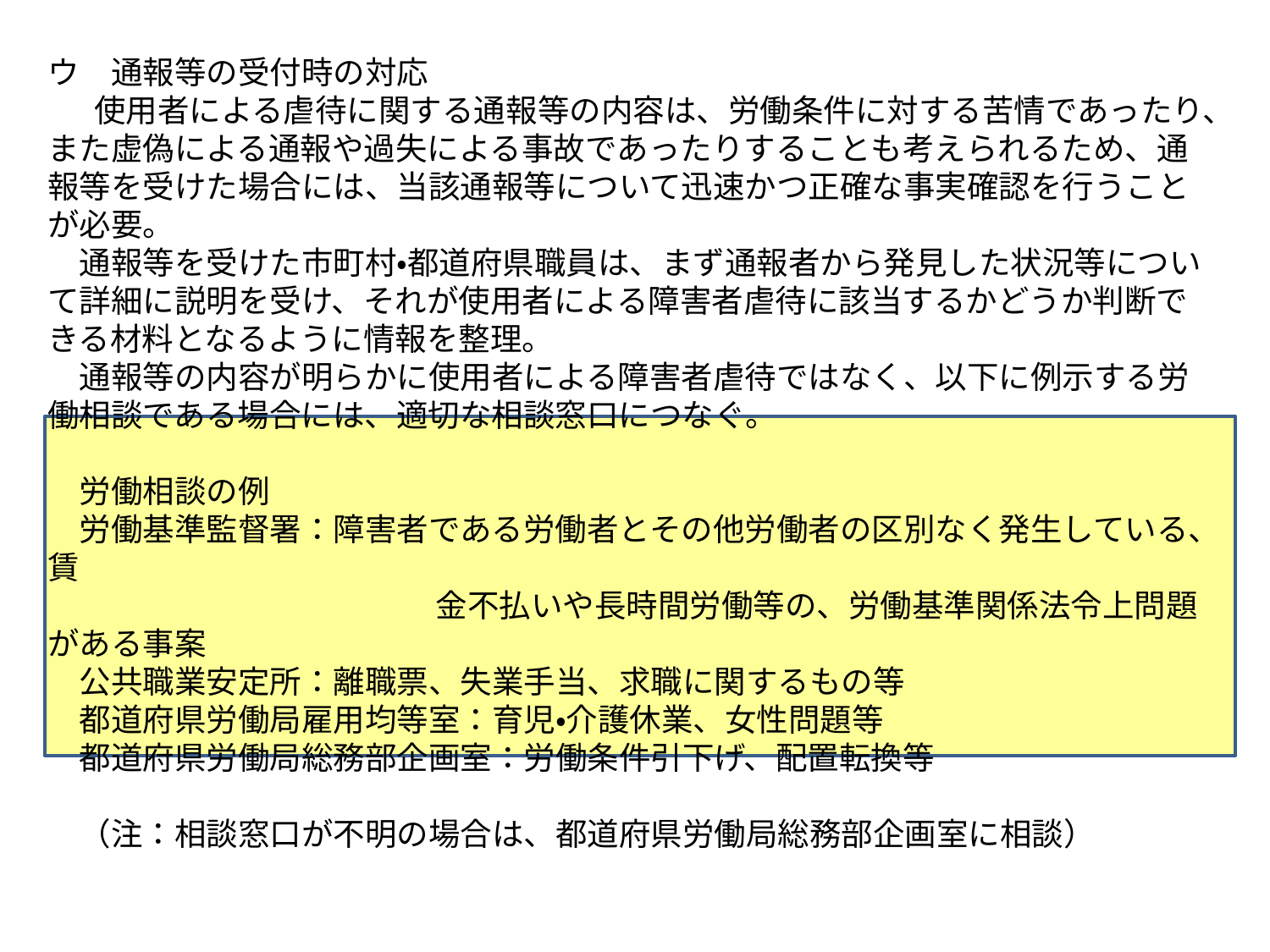

ウ　通報等の受付時の対応
 　使用者による虐待に関する通報等の内容は、労働条件に対する苦情であったり、また虚偽による通報や過失による事故であったりすることも考えられるため、通報等を受けた場合には、当該通報等について迅速かつ正確な事実確認を行うことが必要。
　通報等を受けた市町村・都道府県職員は、まず通報者から発見した状況等について詳細に説明を受け、それが使用者による障害者虐待に該当するかどうか判断できる材料となるように情報を整理。
　通報等の内容が明らかに使用者による障害者虐待ではなく、以下に例示する労働相談である場合には、適切な相談窓口につなぐ。

　労働相談の例
　労働基準監督署：障害者である労働者とその他労働者の区別なく発生している、賃
　　　　　　　　　　　　 金不払いや長時間労働等の、労働基準関係法令上問題がある事案
　公共職業安定所：離職票、失業手当、求職に関するもの等
　都道府県労働局雇用均等室：育児・介護休業、女性問題等
　都道府県労働局総務部企画室：労働条件引下げ、配置転換等

　（注：相談窓口が不明の場合は、都道府県労働局総務部企画室に相談）